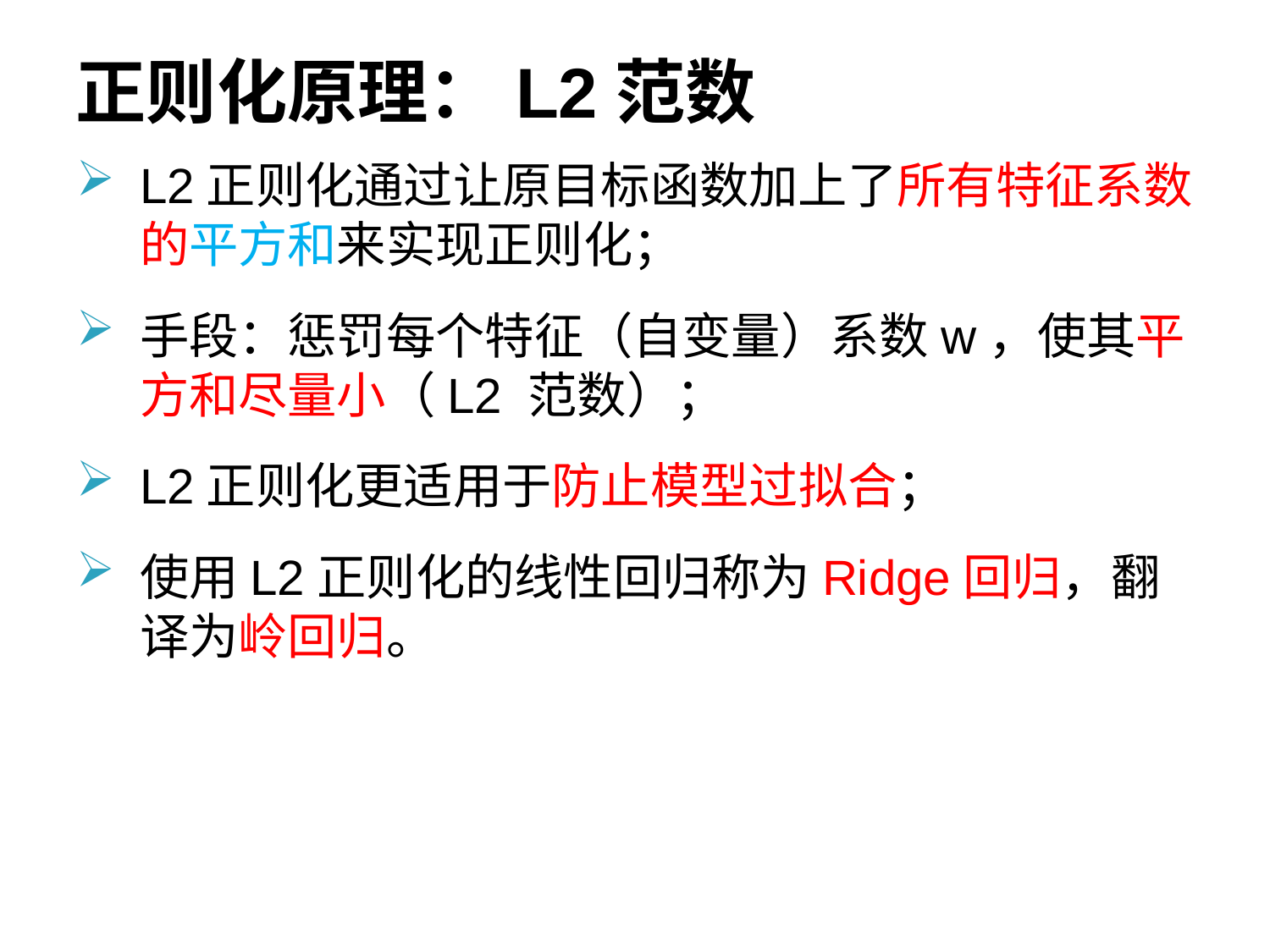

# 正则化原理：L2范数
L2正则化通过让原目标函数加上了所有特征系数的平方和来实现正则化；
手段：惩罚每个特征（自变量）系数w，使其平方和尽量小（L2 范数）；
L2正则化更适用于防止模型过拟合；
使用L2正则化的线性回归称为Ridge回归，翻译为岭回归。